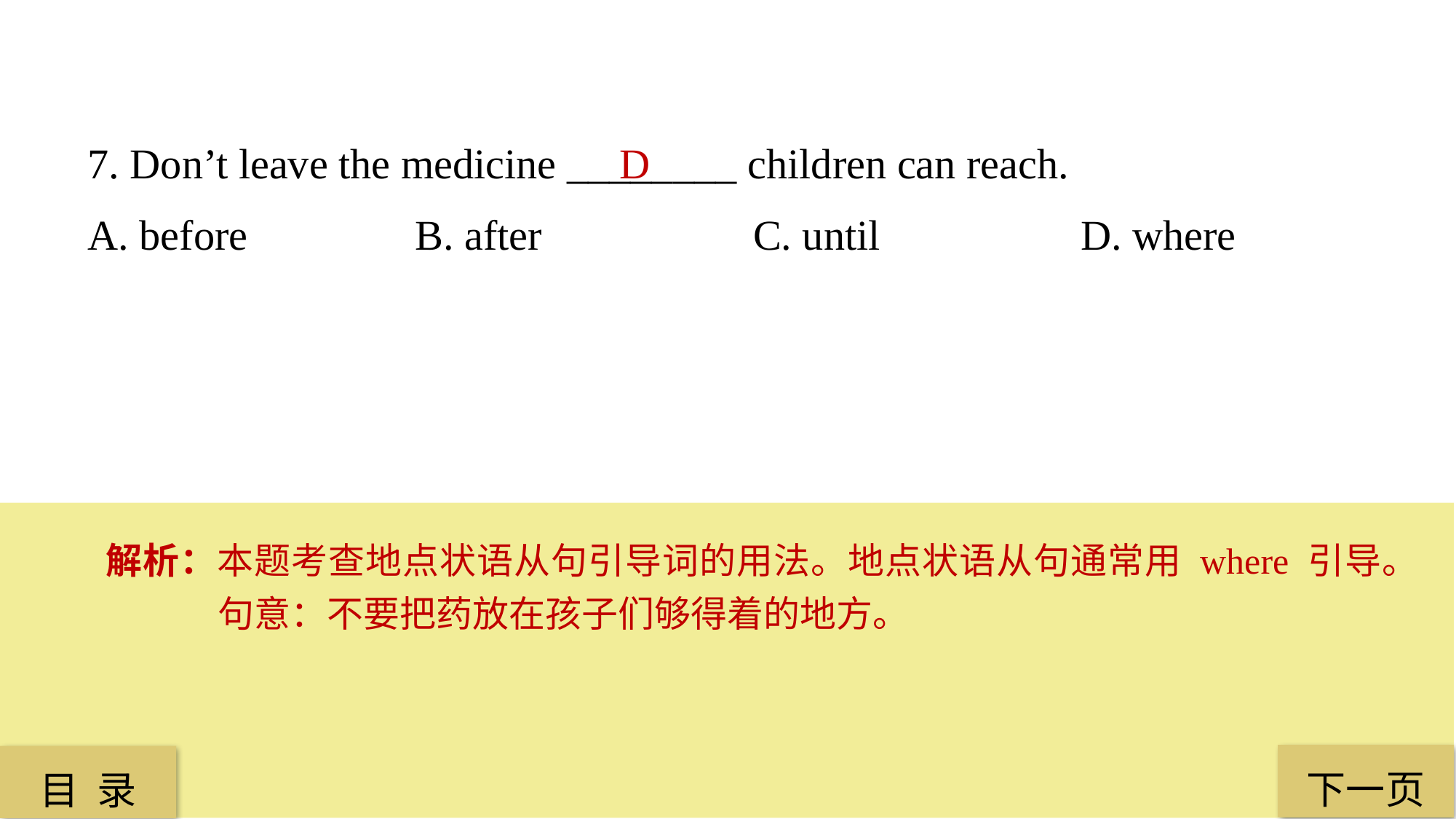

7. Don’t leave the medicine ________ children can reach.
A. before 		B. after		 C. until		 D. where
D
解析：本题考查地点状语从句引导词的用法。地点状语从句通常用 where 引导。句意：不要把药放在孩子们够得着的地方。